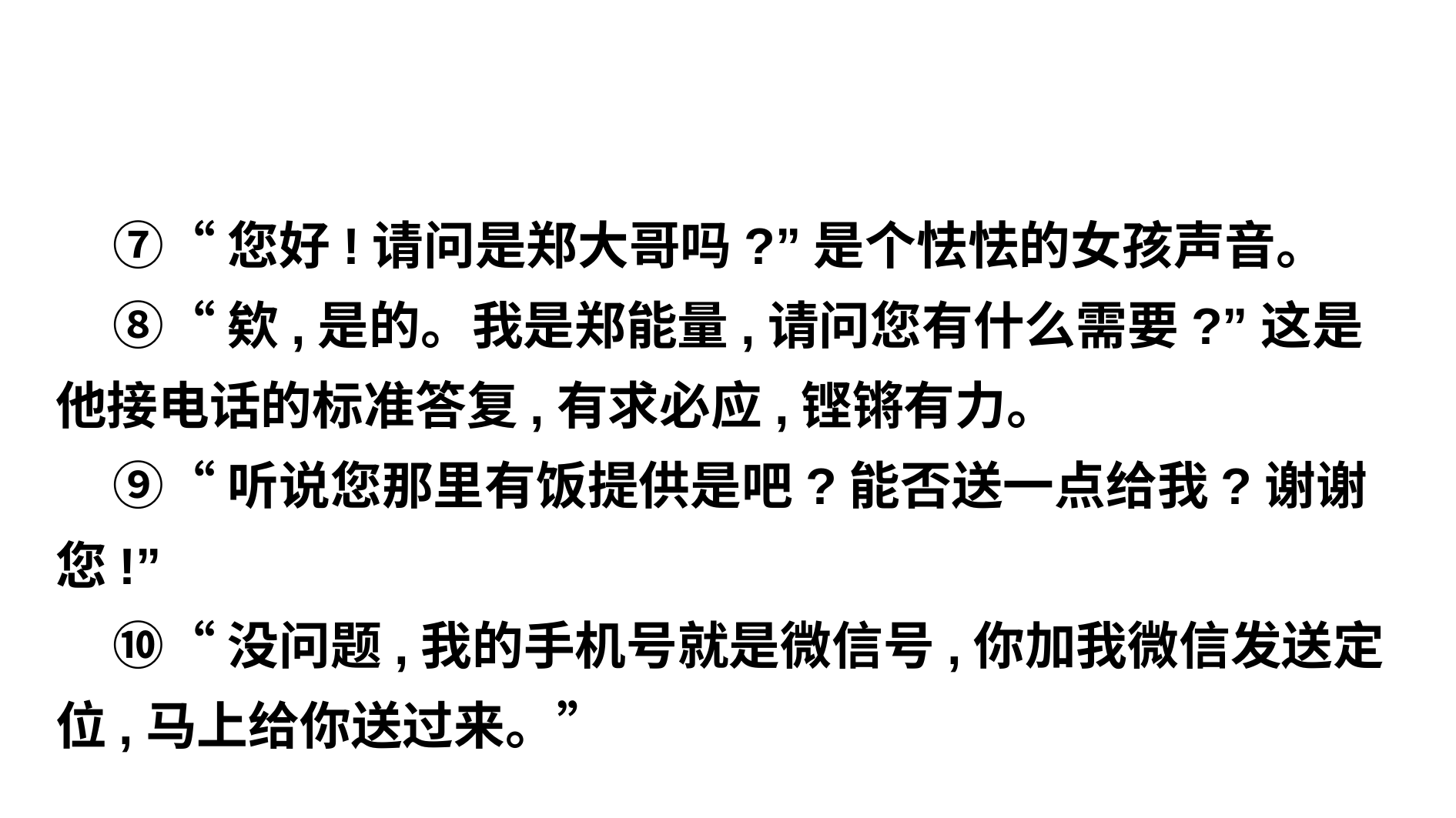

⑦“您好!请问是郑大哥吗?”是个怯怯的女孩声音。
  ⑧“欸,是的。我是郑能量,请问您有什么需要?”这是他接电话的标准答复,有求必应,铿锵有力。
  ⑨“听说您那里有饭提供是吧?能否送一点给我?谢谢您!”
  ⑩“没问题,我的手机号就是微信号,你加我微信发送定位,马上给你送过来。”